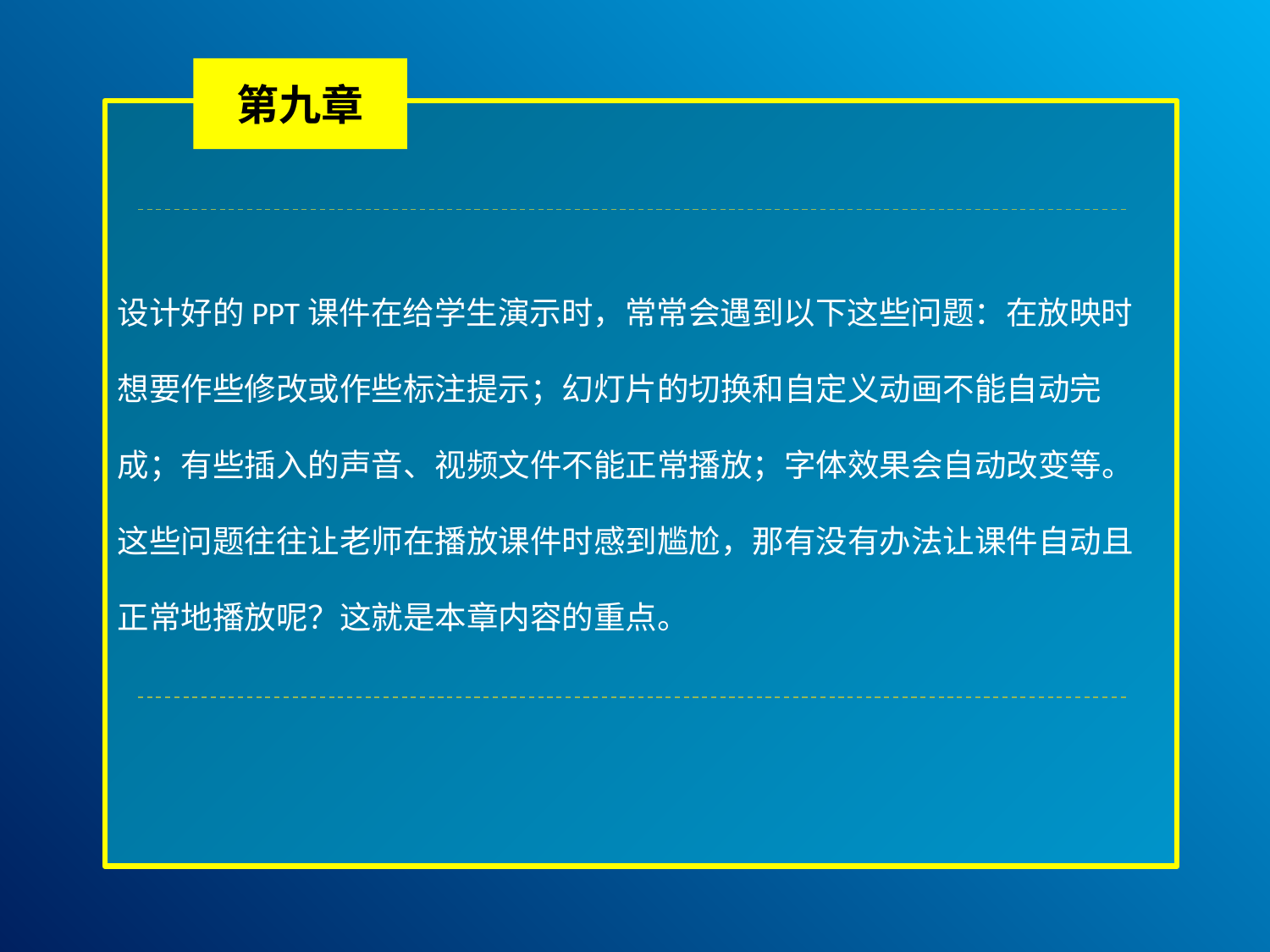

第九章
设计好的PPT课件在给学生演示时，常常会遇到以下这些问题：在放映时想要作些修改或作些标注提示；幻灯片的切换和自定义动画不能自动完成；有些插入的声音、视频文件不能正常播放；字体效果会自动改变等。这些问题往往让老师在播放课件时感到尴尬，那有没有办法让课件自动且正常地播放呢？这就是本章内容的重点。